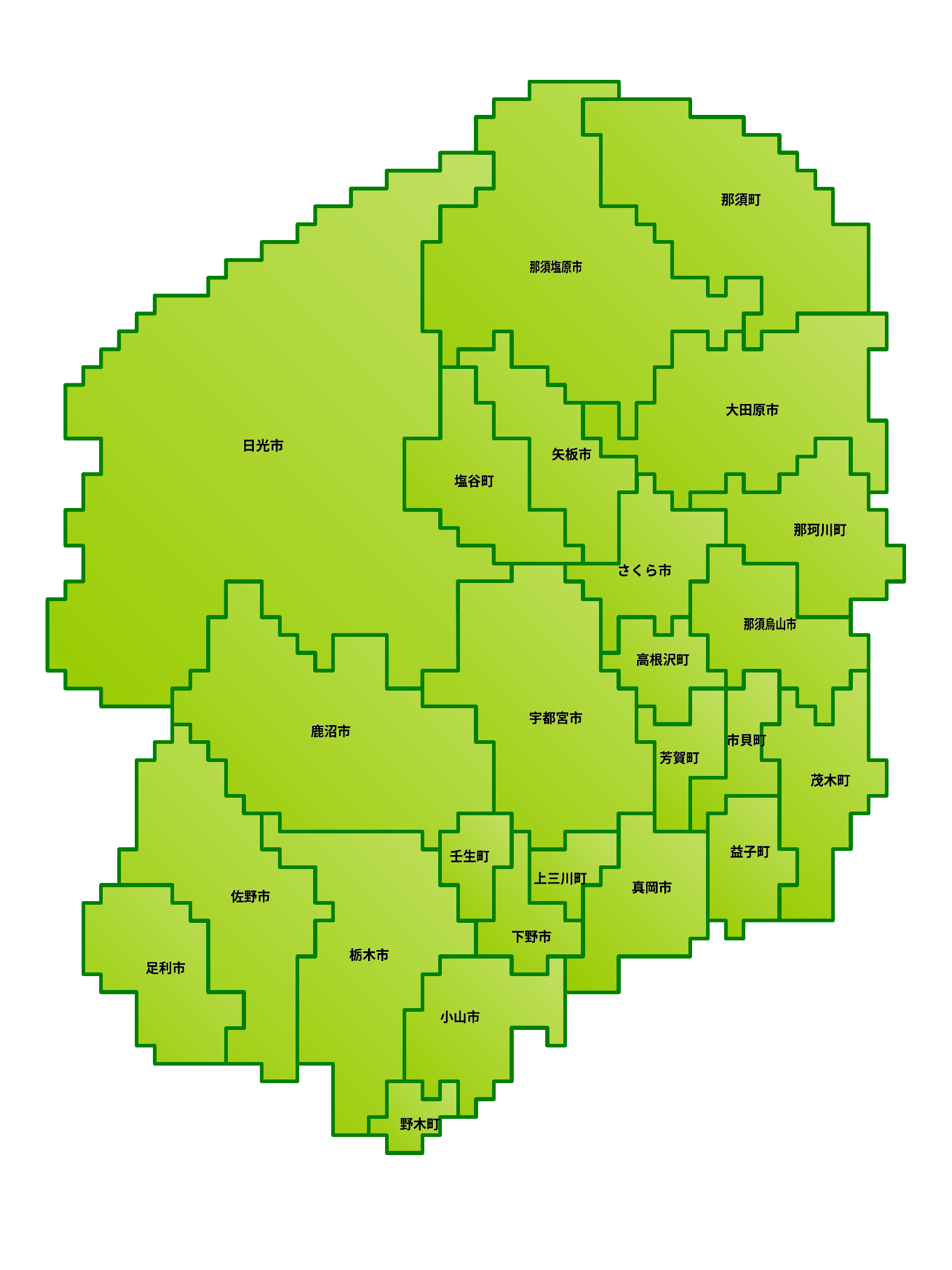

那須町
那須町
那須塩原市
那須塩原市
大田原市
大田原市
日光市
日光市
矢板市
矢板市
塩谷町
塩谷町
那珂川町
那珂川町
さくら市
さくら市
那須烏山市
那須烏山市
高根沢町
高根沢町
宇都宮市
宇都宮市
鹿沼市
鹿沼市
市貝町
市貝町
芳賀町
芳賀町
茂木町
茂木町
益子町
益子町
壬生町
壬生町
上三川町
上三川町
真岡市
真岡市
佐野市
佐野市
下野市
下野市
栃木市
栃木市
足利市
足利市
小山市
小山市
野木町
野木町